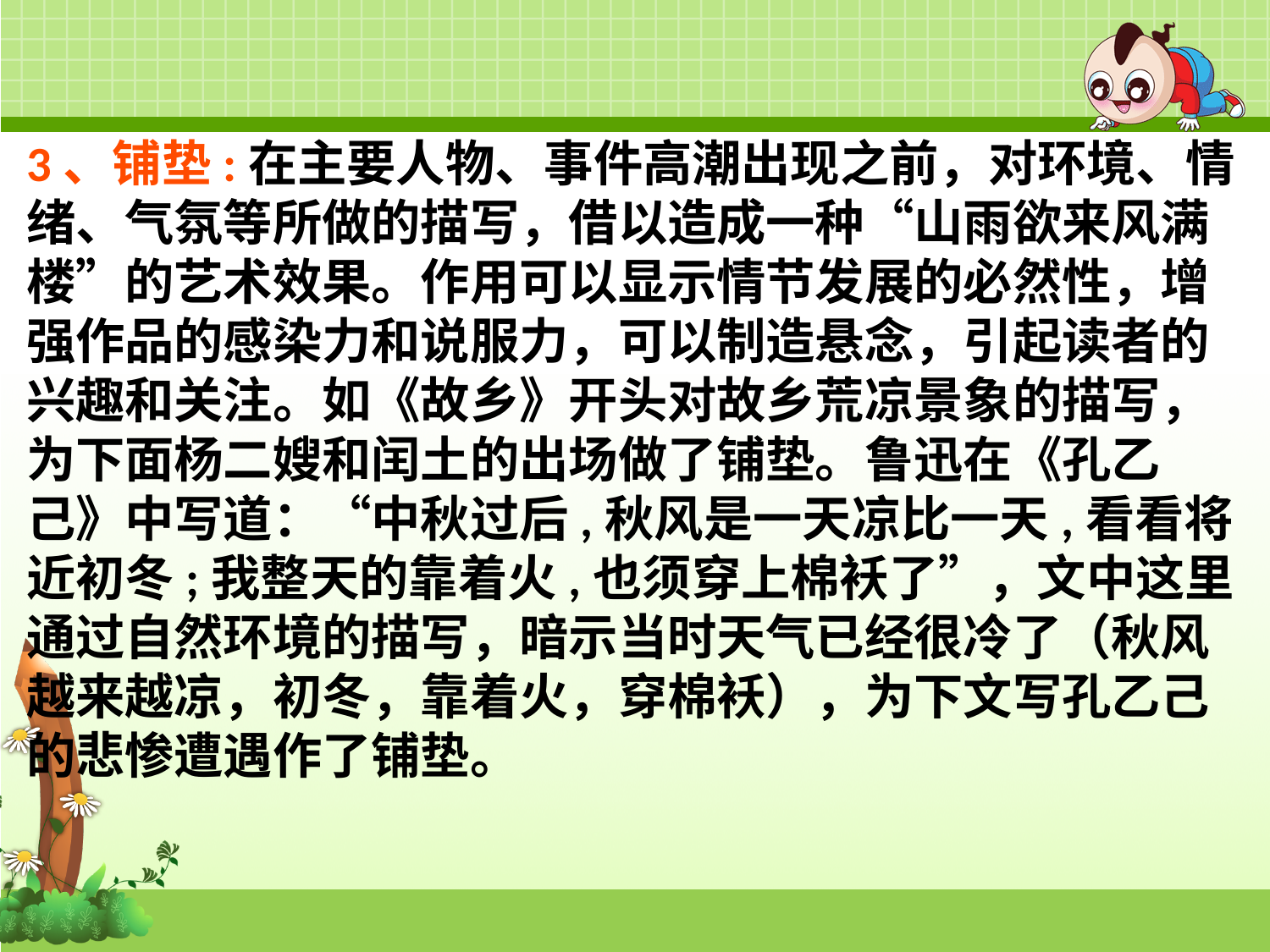

3、铺垫:在主要人物、事件高潮出现之前，对环境、情绪、气氛等所做的描写，借以造成一种“山雨欲来风满楼”的艺术效果。作用可以显示情节发展的必然性，增强作品的感染力和说服力，可以制造悬念，引起读者的兴趣和关注。如《故乡》开头对故乡荒凉景象的描写，为下面杨二嫂和闰土的出场做了铺垫。鲁迅在《孔乙己》中写道：“中秋过后,秋风是一天凉比一天,看看将近初冬;我整天的靠着火,也须穿上棉袄了”，文中这里通过自然环境的描写，暗示当时天气已经很冷了（秋风越来越凉，初冬，靠着火，穿棉袄），为下文写孔乙己的悲惨遭遇作了铺垫。